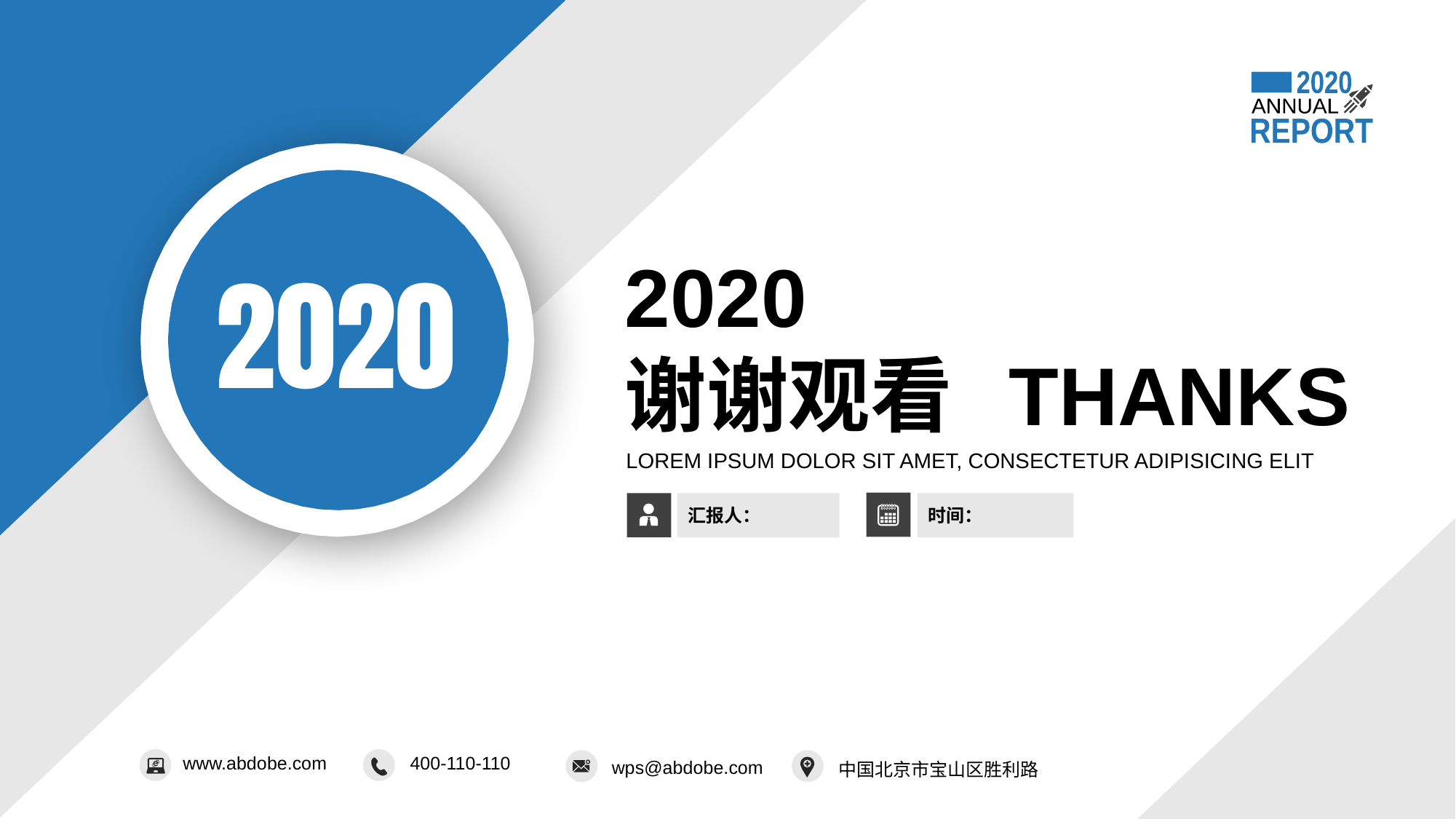

ZZZ

2020

ANNUAL
REPORT

2020
2020
谢谢观看  THANKS
LOREM IPSUM DOLOR SIT AMET, CONSECTETUR ADIPISICING ELIT

汇报人：
时间：

www.abdobe.com
400-110-110

wps@abdobe.com

中国北京市宝山区胜利路